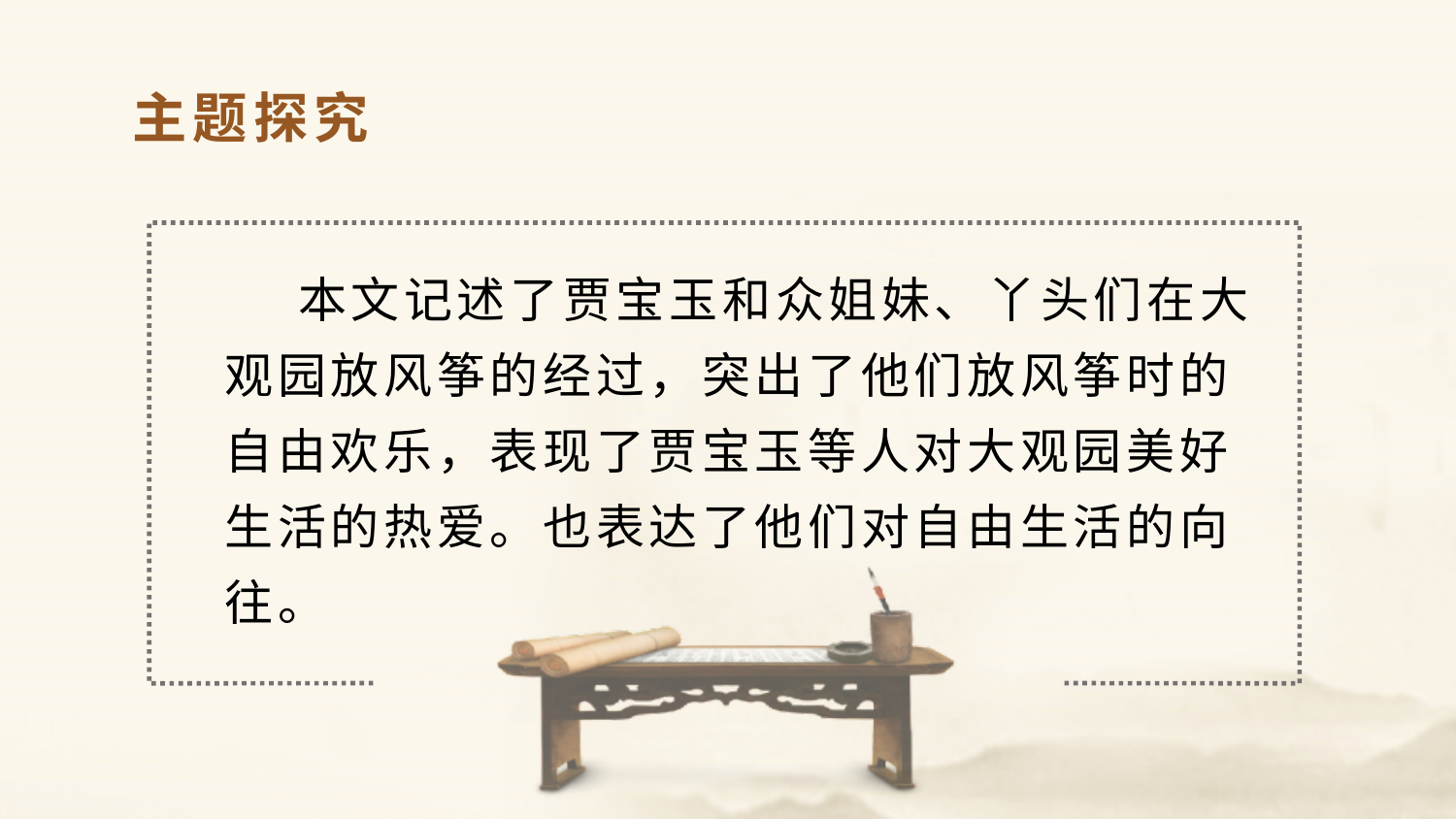

主题探究

    本文记述了贾宝玉和众姐妹、丫头们在大观园放风筝的经过，突出了他们放风筝时的自由欢乐，表现了贾宝玉等人对大观园美好生活的热爱。也表达了他们对自由生活的向往。